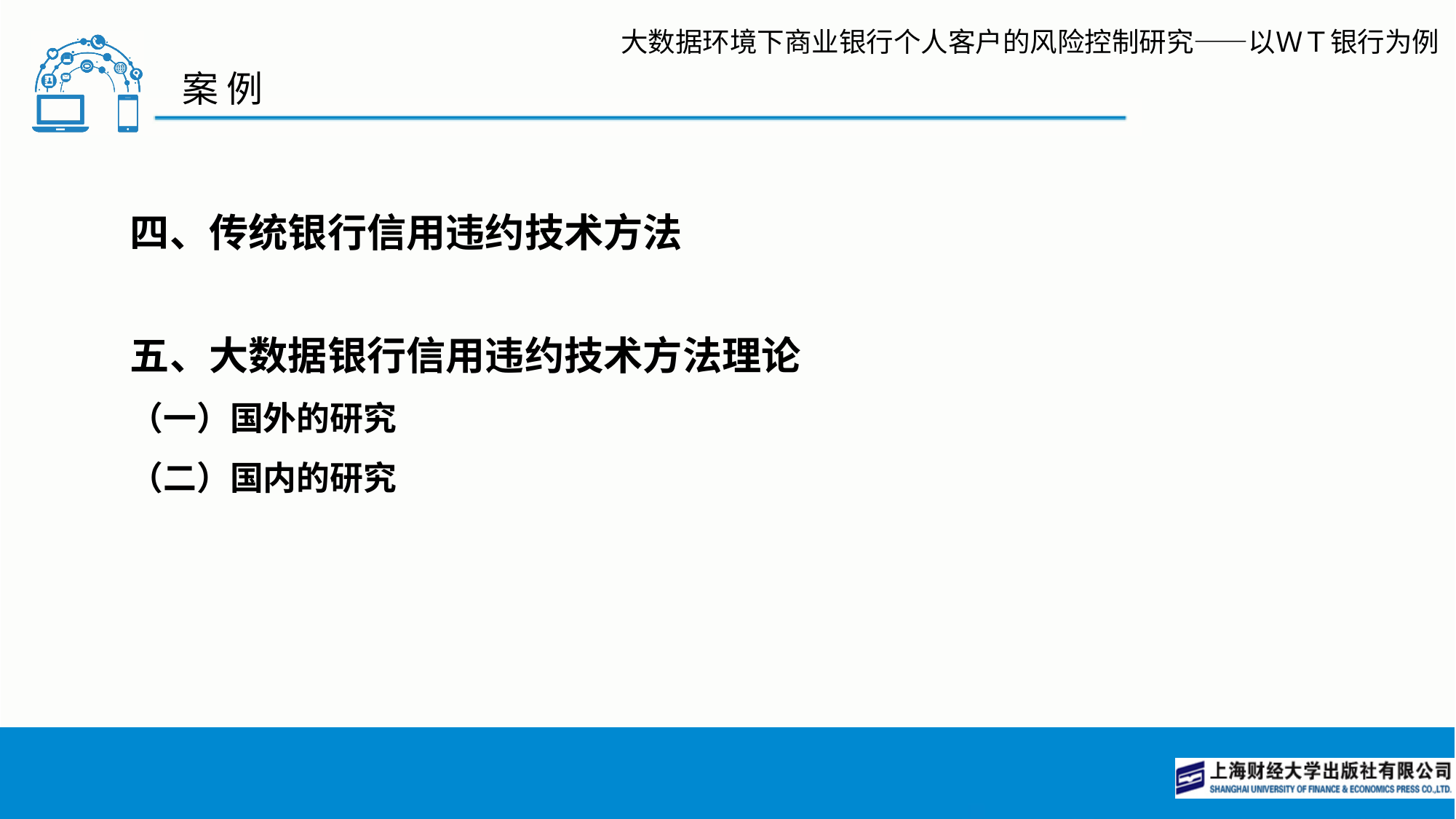

大数据环境下商业银行个人客户的风险控制研究——以ＷＴ银行为例
# 案 例
四、传统银行信用违约技术方法

五、大数据银行信用违约技术方法理论
（一）国外的研究
（二）国内的研究